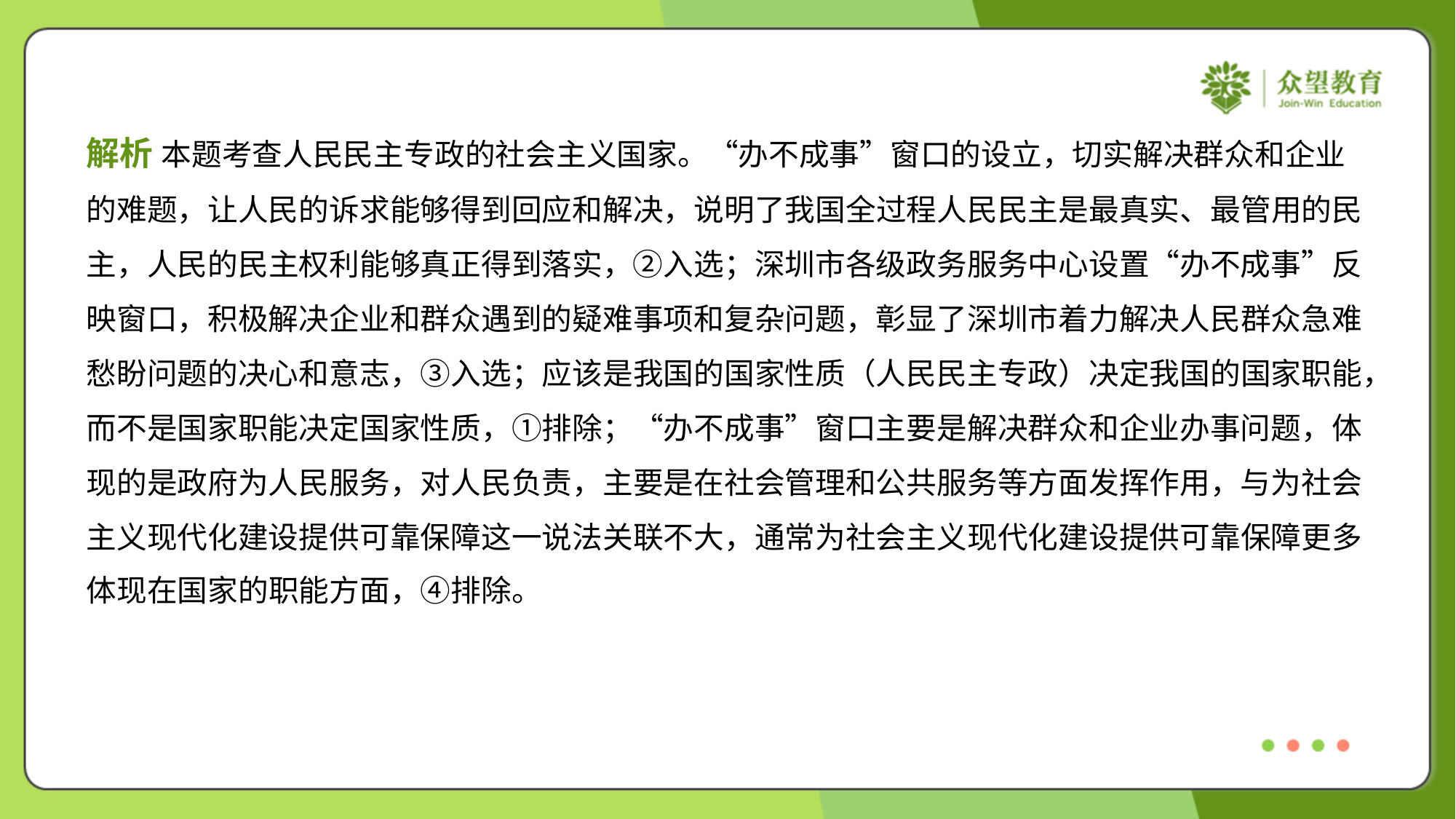

解析 本题考查人民民主专政的社会主义国家。“办不成事”窗口的设立，切实解决群众和企业
的难题，让人民的诉求能够得到回应和解决，说明了我国全过程人民民主是最真实、最管用的民
主，人民的民主权利能够真正得到落实，②入选；深圳市各级政务服务中心设置“办不成事”反
映窗口，积极解决企业和群众遇到的疑难事项和复杂问题，彰显了深圳市着力解决人民群众急难
愁盼问题的决心和意志，③入选；应该是我国的国家性质（人民民主专政）决定我国的国家职能，
而不是国家职能决定国家性质，①排除；“办不成事”窗口主要是解决群众和企业办事问题，体
现的是政府为人民服务，对人民负责，主要是在社会管理和公共服务等方面发挥作用，与为社会
主义现代化建设提供可靠保障这一说法关联不大，通常为社会主义现代化建设提供可靠保障更多
体现在国家的职能方面，④排除。